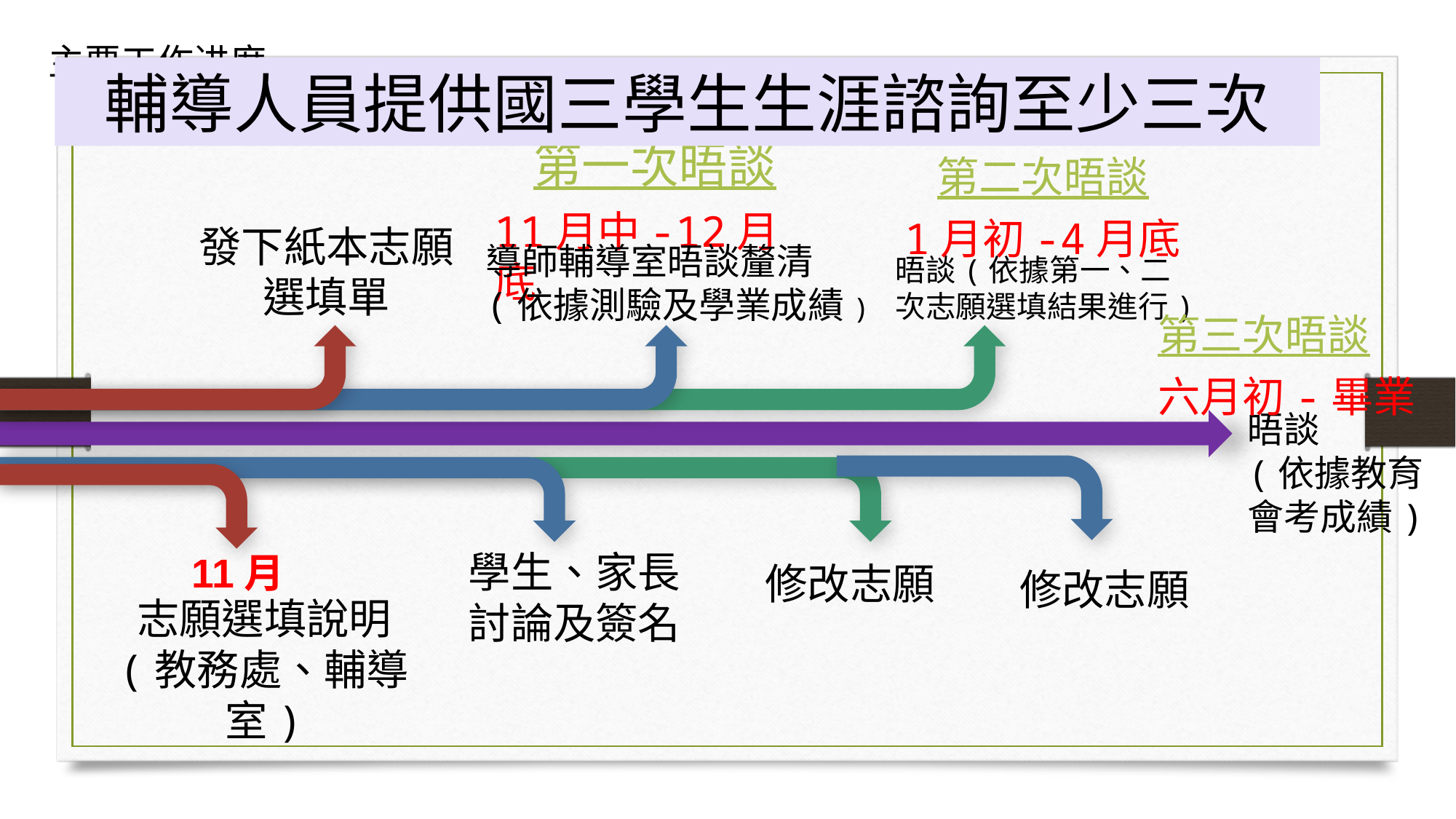

輔導人員提供國三學生生涯諮詢至少三次
第一次晤談
11月中-12月底

第二次晤談
1月初-4月底

發下紙本志願選填單
導師輔導室晤談釐清
(依據測驗及學業成績)
晤談(依據第一、二次志願選填結果進行)
第三次晤談
六月初-畢業

晤談
(依據教育會考成績)

學生、家長討論及簽名
11月
修改志願
修改志願
志願選填說明
(教務處、輔導室)